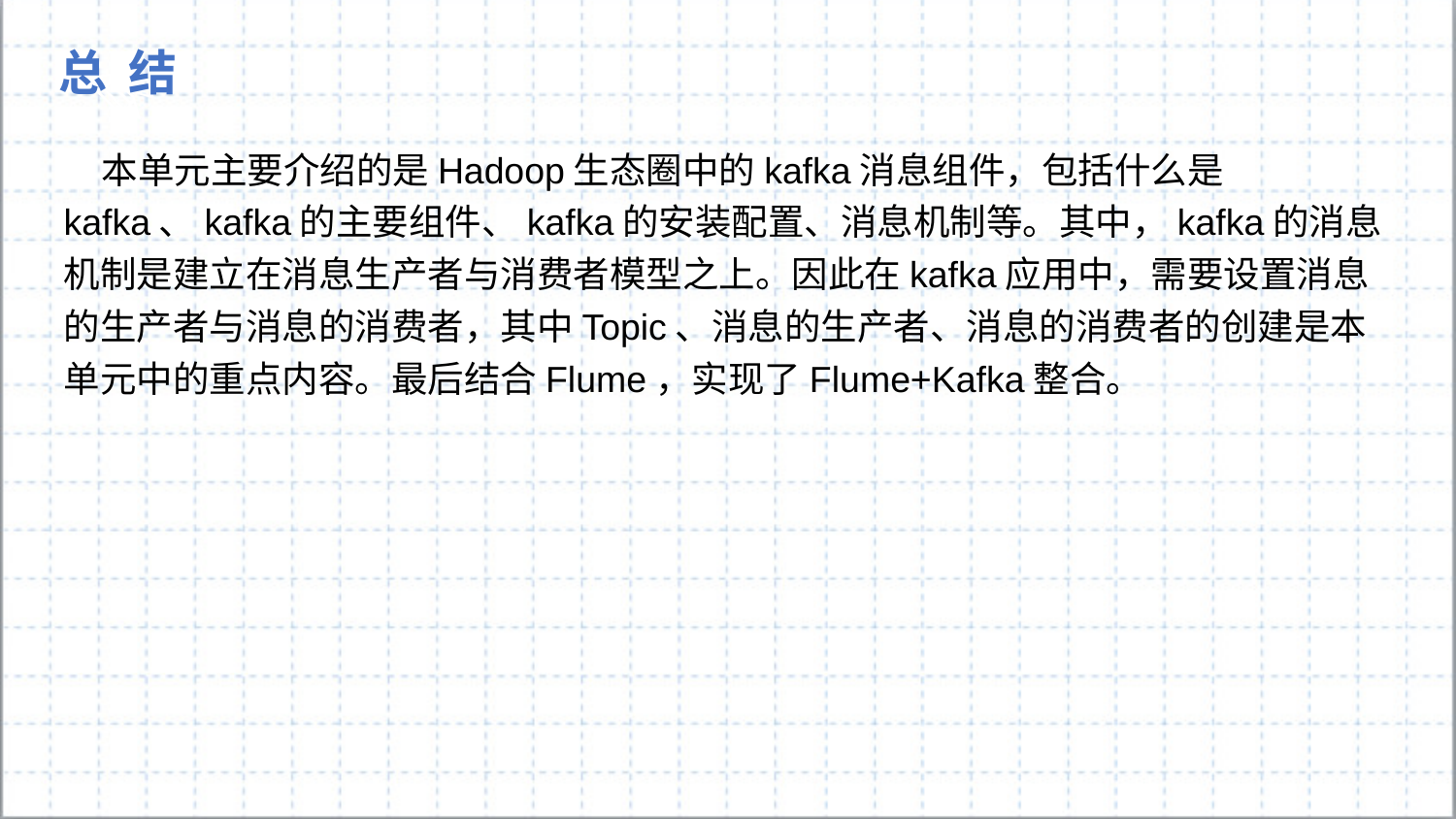

总  结
    本单元主要介绍的是Hadoop生态圈中的kafka消息组件，包括什么是kafka、kafka的主要组件、kafka的安装配置、消息机制等。其中，kafka的消息机制是建立在消息生产者与消费者模型之上。因此在kafka应用中，需要设置消息的生产者与消息的消费者，其中Topic、消息的生产者、消息的消费者的创建是本单元中的重点内容。最后结合Flume，实现了Flume+Kafka整合。